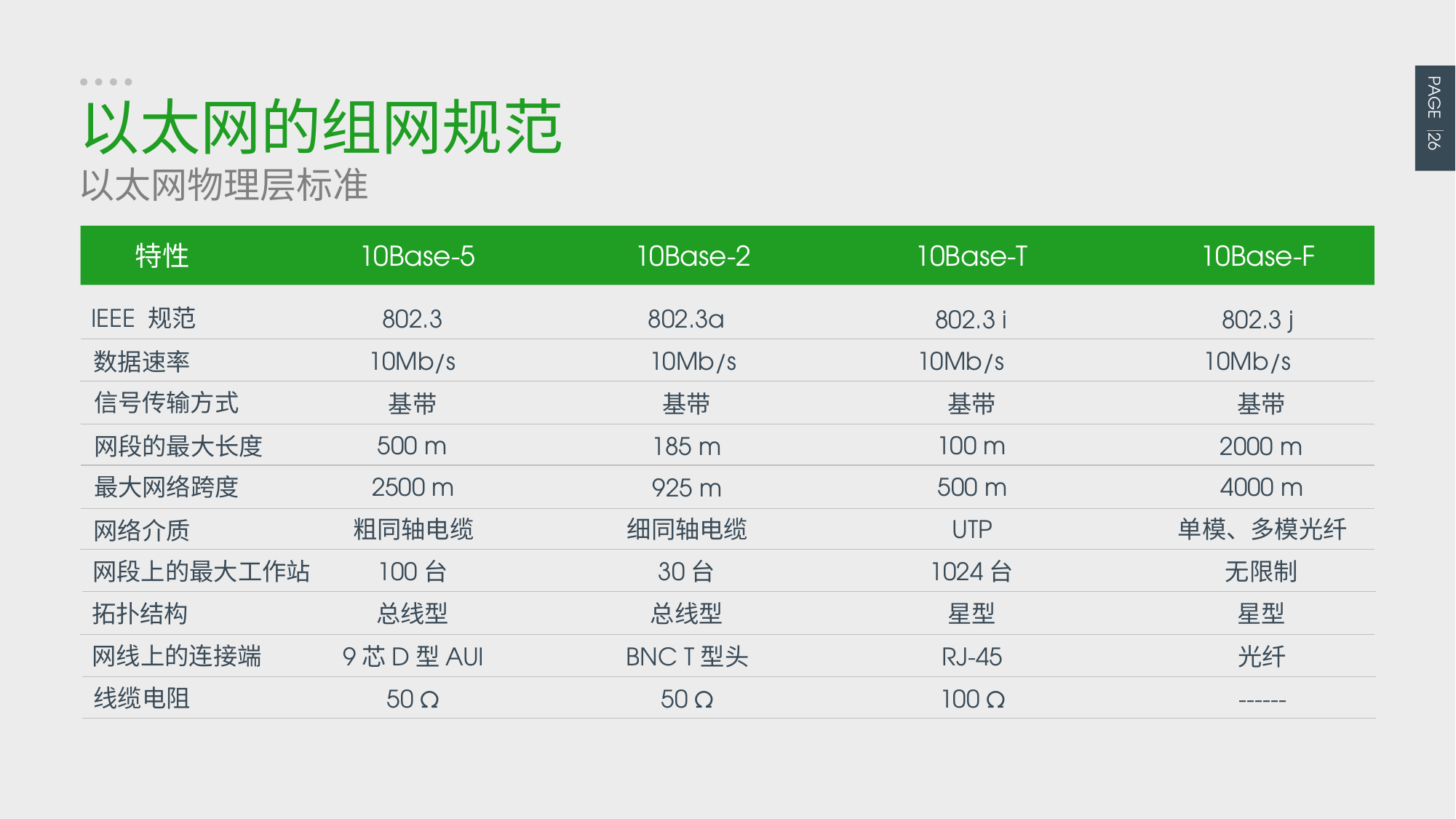

PAGE   26
以太网的组网规范
以太网物理层标准

特性
10Base-5
10Base-2
10Base-T
10Base-F
IEEE 规范
802.3a
802.3
802.3 j
802.3 i
10Mb/s
10Mb/s
10Mb/s
10Mb/s
数据速率
信号传输方式
基带
基带
基带
基带
100 m
500 m
185 m
2000 m
网段的最大长度
500 m
最大网络跨度
2500 m
4000 m
925 m
UTP
粗同轴电缆
细同轴电缆
单模、多模光纤
网络介质
1024台
100台
网段上的最大工作站
无限制
30台
星型
总线型
总线型
星型
拓扑结构
网线上的连接端
RJ-45
9芯D型AUI
光纤
BNC T型头
线缆电阻
100 Ω
50 Ω
50 Ω
------